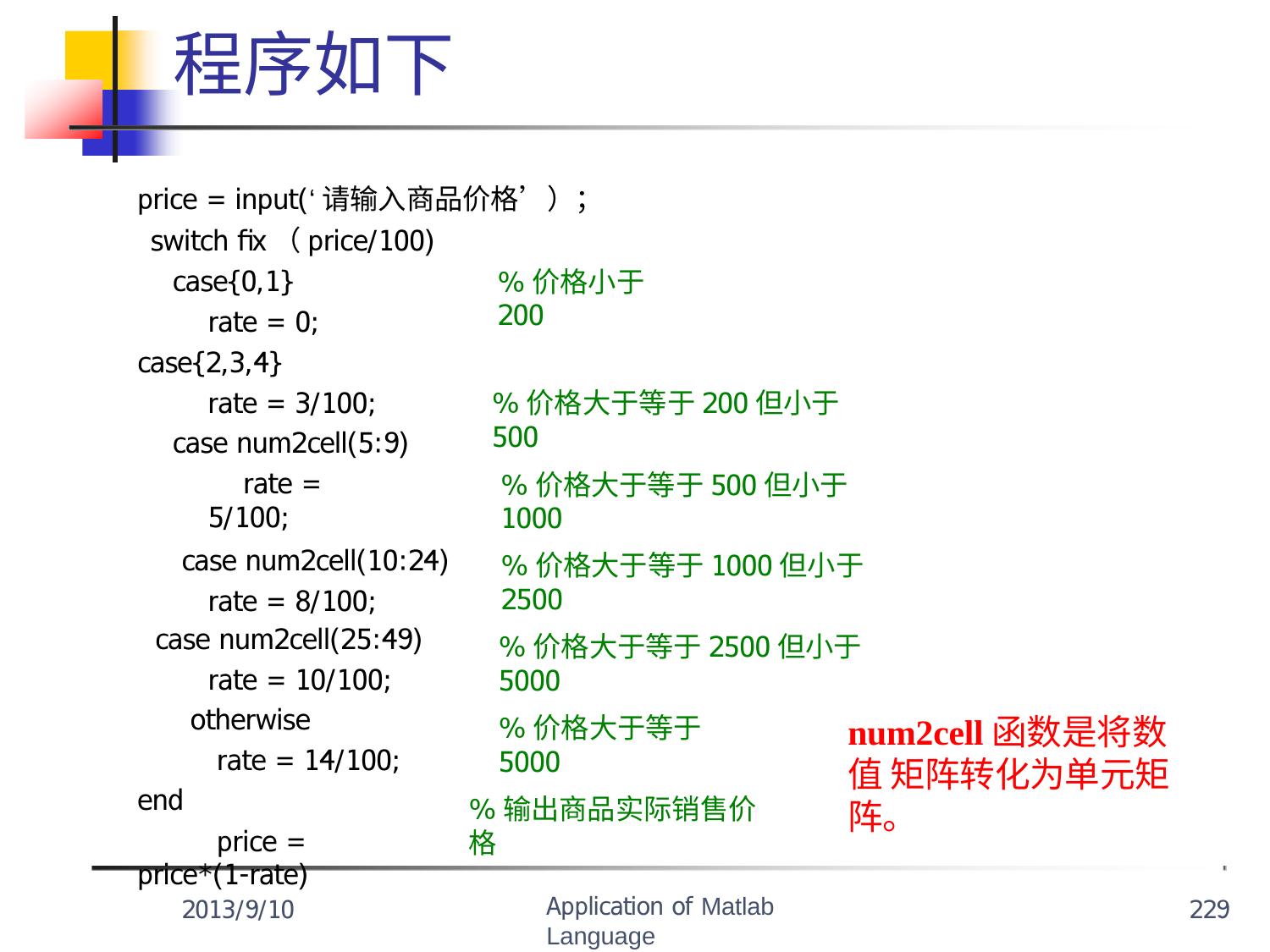

程序如下
price = input(‘请输入商品价格’）； switch fix（price/100)
case{0,1} rate = 0;
case{2,3,4}
rate = 3/100; case num2cell(5:9)
rate = 5/100;
case num2cell(10:24) rate = 8/100;
case num2cell(25:49)
rate = 10/100; otherwise
rate = 14/100; end
price = price*(1-rate)
%价格小于200
%价格大于等于200但小于500
%价格大于等于500但小于1000
%价格大于等于1000但小于2500
%价格大于等于2500但小于5000
num2cell函数是将数值 矩阵转化为单元矩阵。
%价格大于等于5000
%输出商品实际销售价格
Application of Matlab Language
2013/9/10
229